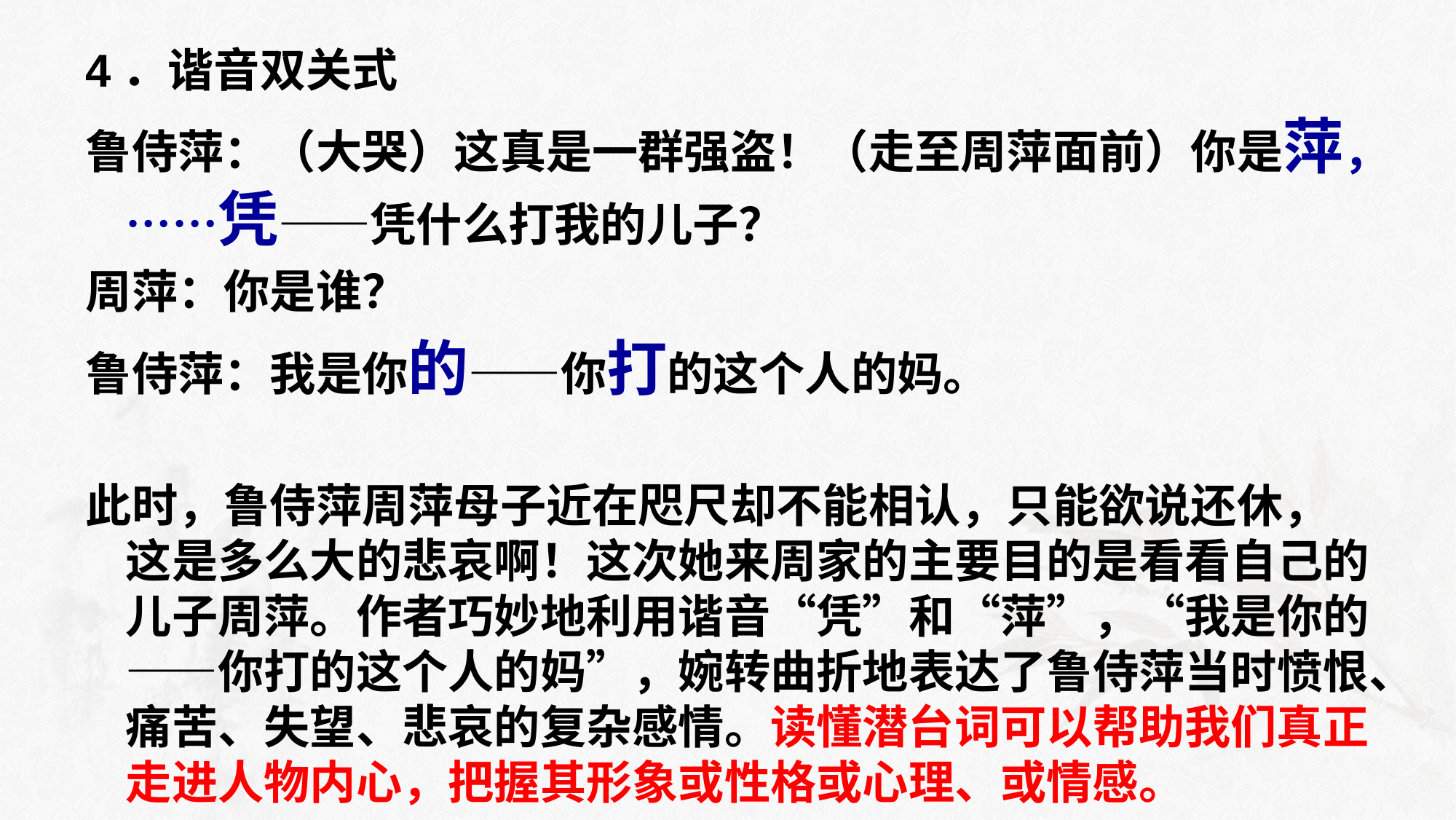

#
4．谐音双关式
鲁侍萍：（大哭）这真是一群强盗！（走至周萍面前）你是萍，……凭——凭什么打我的儿子？
周萍：你是谁？
鲁侍萍：我是你的——你打的这个人的妈。

此时，鲁侍萍周萍母子近在咫尺却不能相认，只能欲说还休，这是多么大的悲哀啊！这次她来周家的主要目的是看看自己的儿子周萍。作者巧妙地利用谐音“凭”和“萍”，“我是你的——你打的这个人的妈”，婉转曲折地表达了鲁侍萍当时愤恨、痛苦、失望、悲哀的复杂感情。读懂潜台词可以帮助我们真正走进人物内心，把握其形象或性格或心理、或情感。